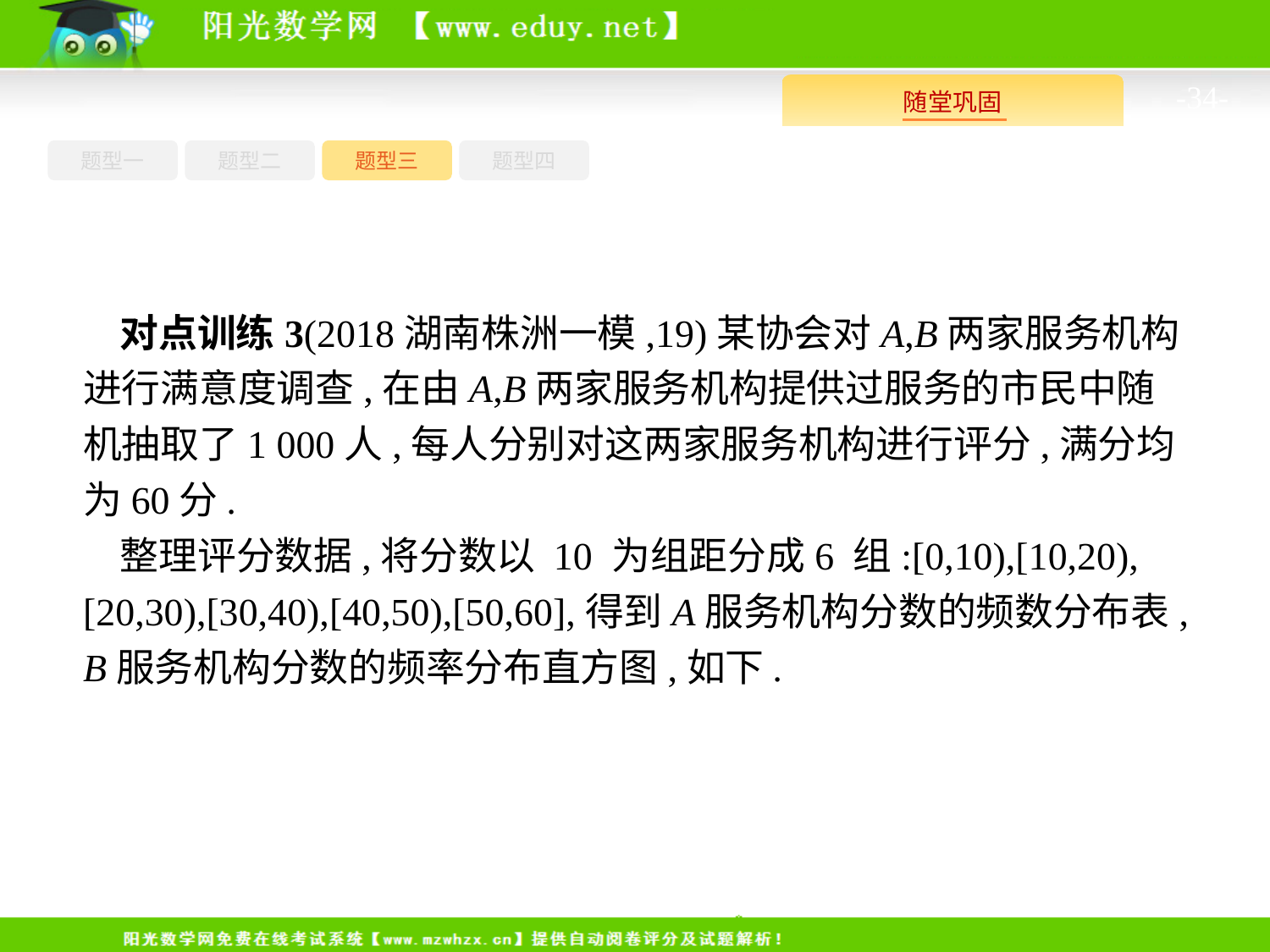

-34-
题型四
题型一
题型三
题型二
对点训练3(2018湖南株洲一模,19)某协会对A,B两家服务机构进行满意度调查,在由A,B两家服务机构提供过服务的市民中随机抽取了1 000人,每人分别对这两家服务机构进行评分,满分均为60分.
整理评分数据,将分数以 10 为组距分成6 组:[0,10),[10,20),[20,30),[30,40),[40,50),[50,60],得到A服务机构分数的频数分布表,B服务机构分数的频率分布直方图,如下.